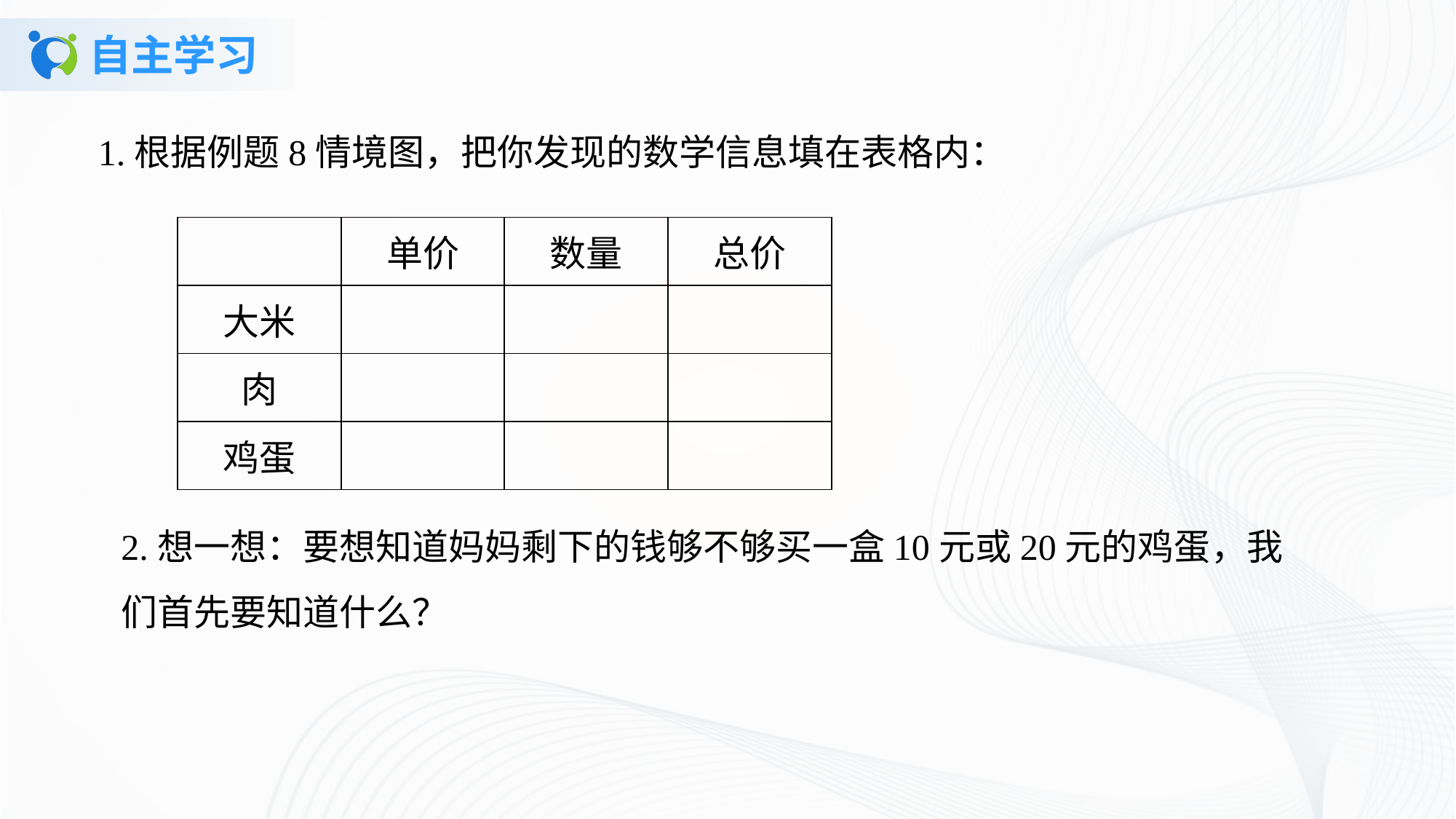

# 自主学习
1.根据例题8情境图，把你发现的数学信息填在表格内：
|  | 单价 | 数量 | 总价 |
| --- | --- | --- | --- |
| 大米 |  |  |  |
| 肉 |  |  |  |
| 鸡蛋 |  |  |  |
2.想一想：要想知道妈妈剩下的钱够不够买一盒10元或20元的鸡蛋，我们首先要知道什么？